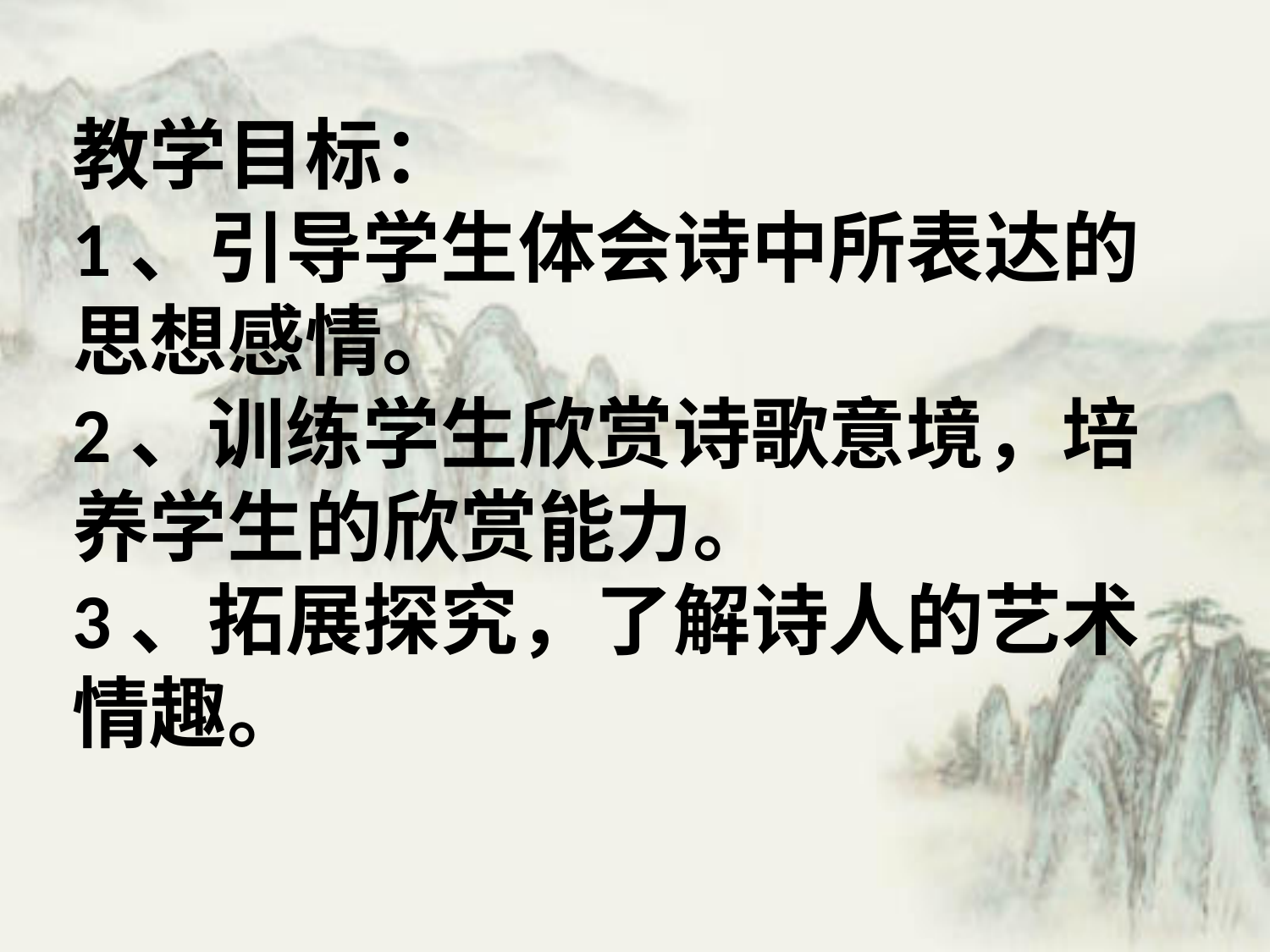

教学目标：
1、引导学生体会诗中所表达的思想感情。
2、训练学生欣赏诗歌意境，培养学生的欣赏能力。
3、拓展探究，了解诗人的艺术情趣。